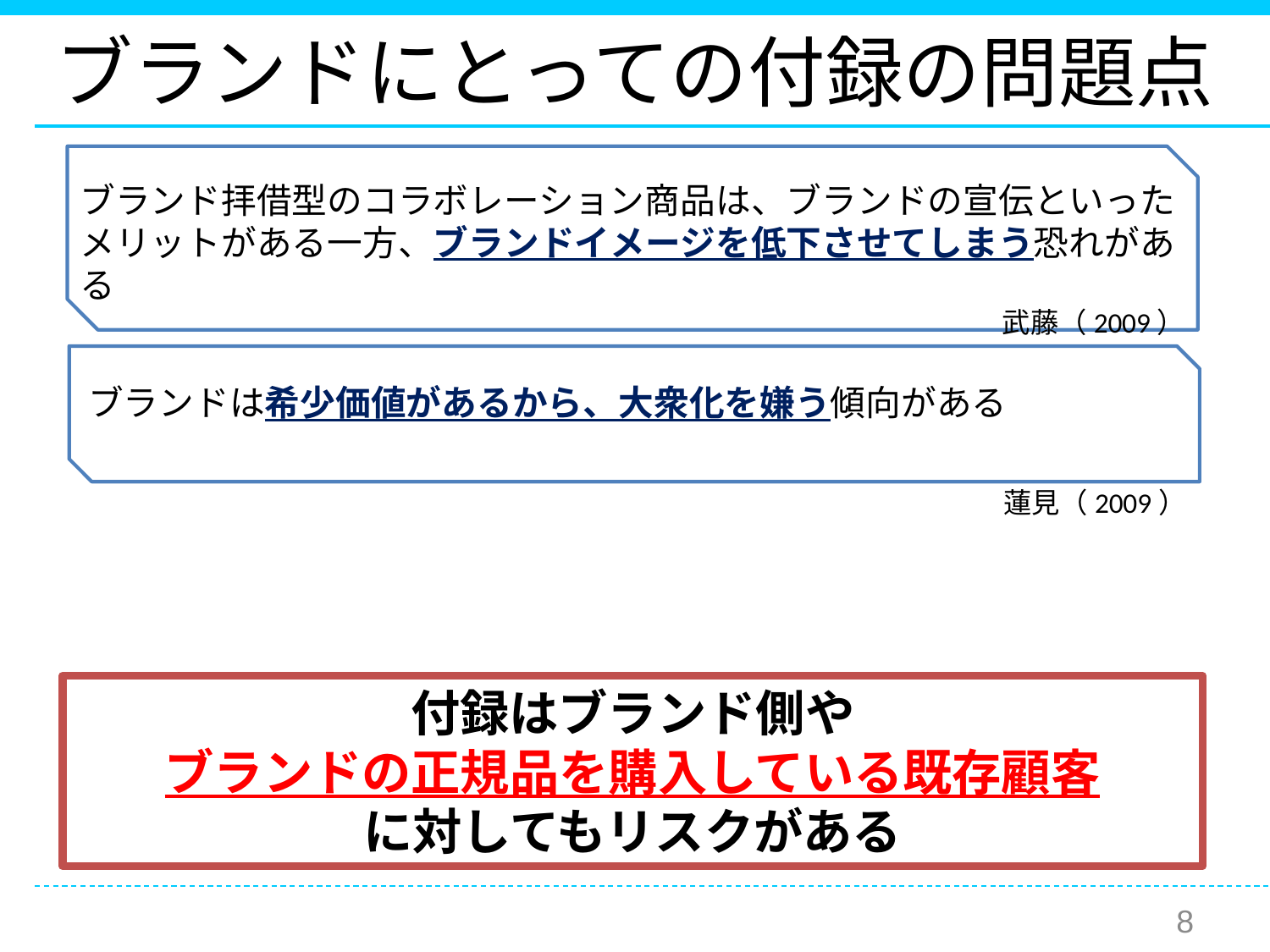

# ブランドにとっての付録の問題点

ブランド拝借型のコラボレーション商品は、ブランドの宣伝といったメリットがある一方、ブランドイメージを低下させてしまう恐れがある
武藤（2009）

ブランドは希少価値があるから、大衆化を嫌う傾向がある
蓮見（2009）
付録はブランド側や
ブランドの正規品を購入している既存顧客
に対してもリスクがある
8